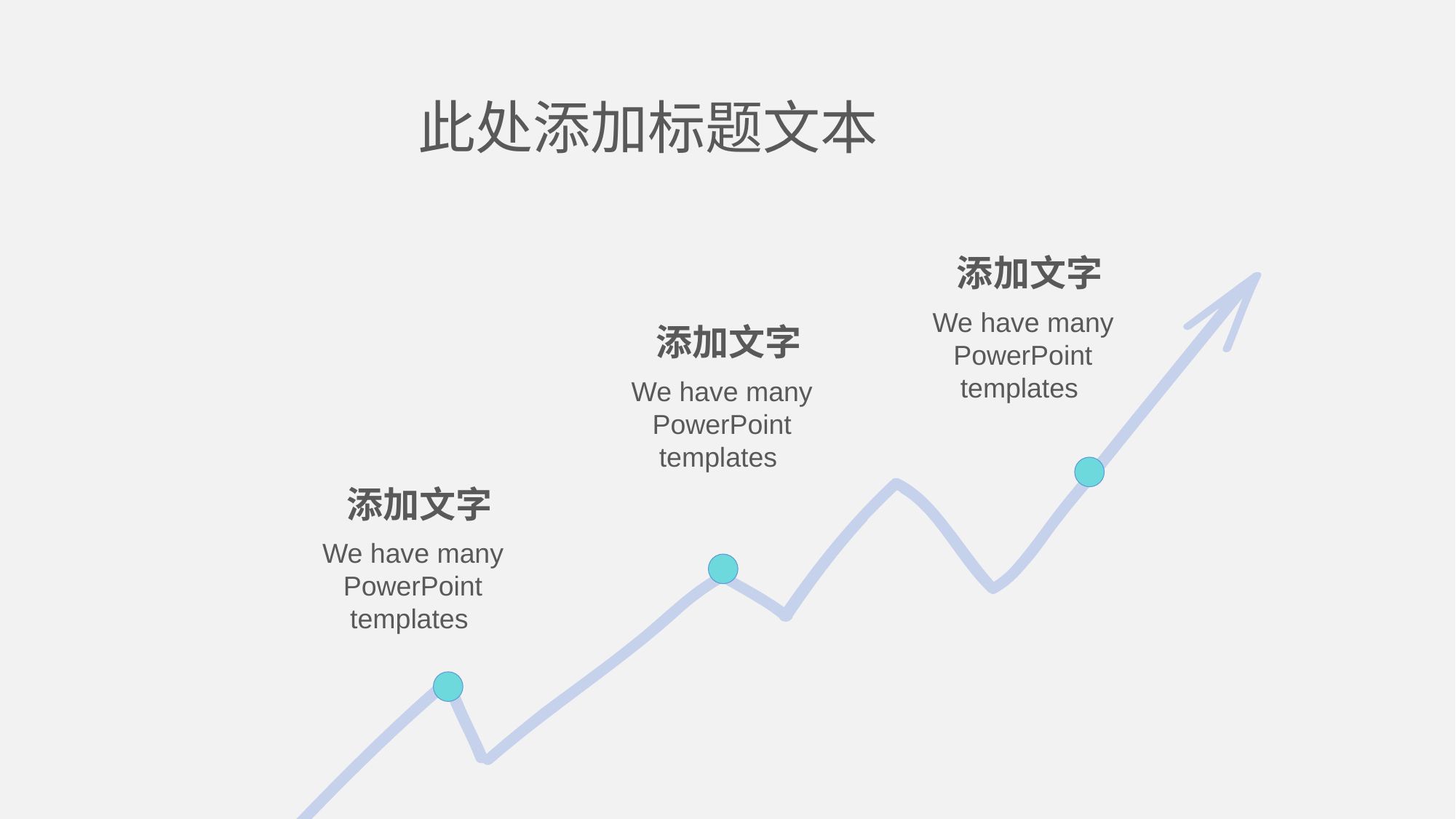

此处添加标题文本
添加文字

We have many PowerPoint templates
添加文字
We have many PowerPoint templates

添加文字
We have many PowerPoint templates